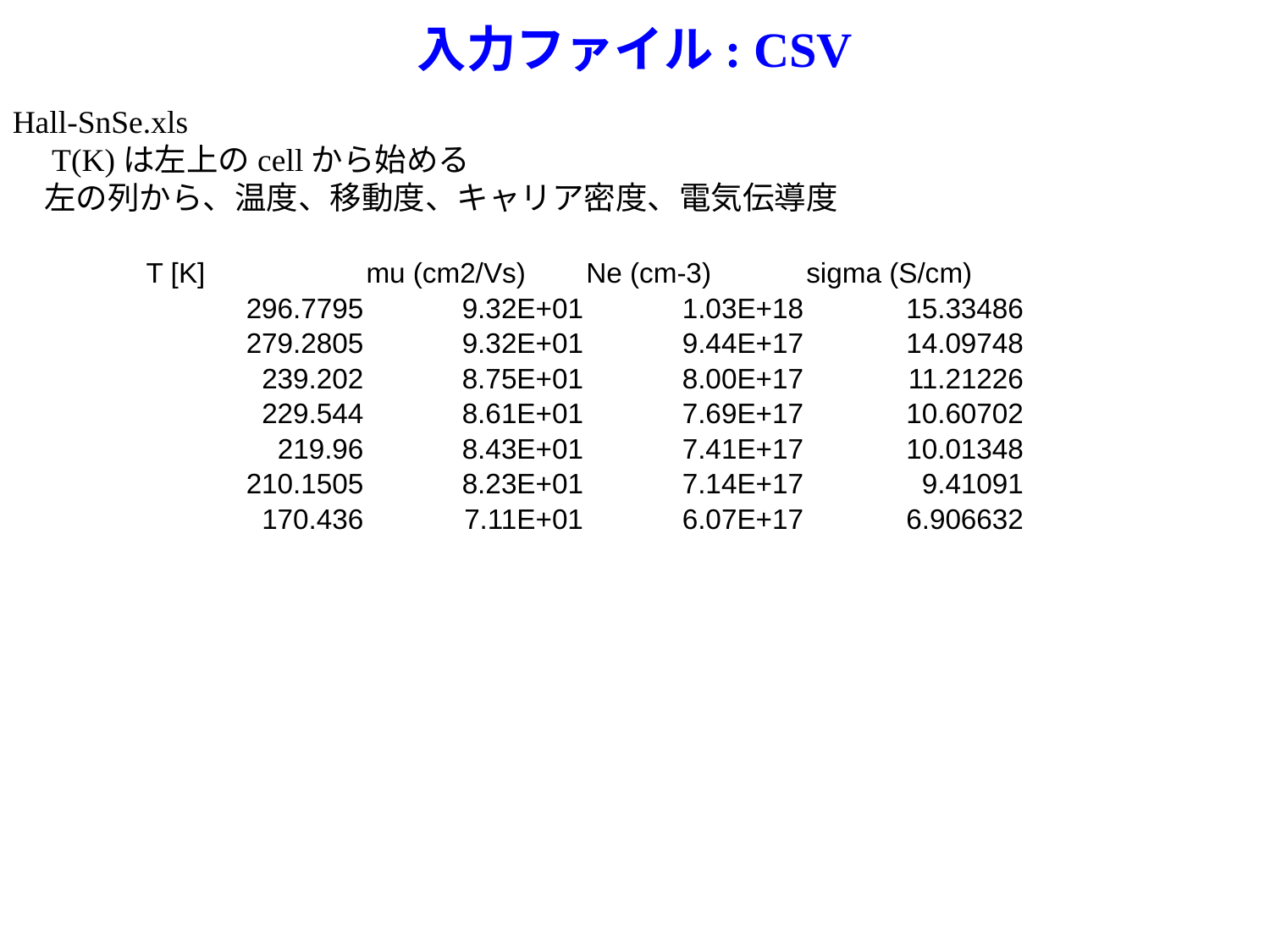

# 入力ファイル: CSV
Hall-SnSe.xls
　T(K)は左上のcellから始める
　左の列から、温度、移動度、キャリア密度、電気伝導度
| T [K] | mu (cm2/Vs) | Ne (cm-3) | sigma (S/cm) |
| --- | --- | --- | --- |
| 296.7795 | 9.32E+01 | 1.03E+18 | 15.33486 |
| 279.2805 | 9.32E+01 | 9.44E+17 | 14.09748 |
| 239.202 | 8.75E+01 | 8.00E+17 | 11.21226 |
| 229.544 | 8.61E+01 | 7.69E+17 | 10.60702 |
| 219.96 | 8.43E+01 | 7.41E+17 | 10.01348 |
| 210.1505 | 8.23E+01 | 7.14E+17 | 9.41091 |
| 170.436 | 7.11E+01 | 6.07E+17 | 6.906632 |